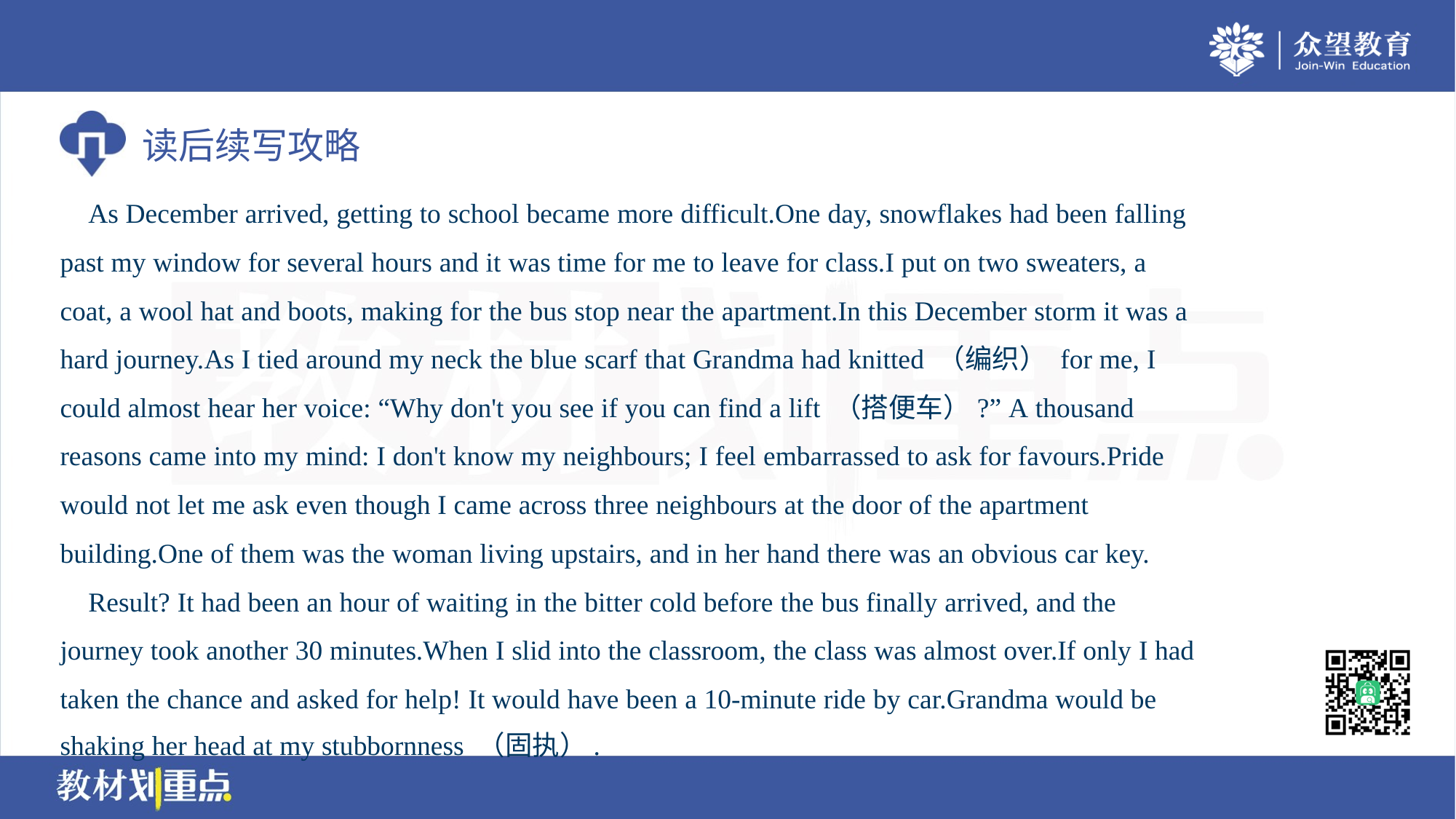

As December arrived, getting to school became more difficult.One day, snowflakes had been falling
past my window for several hours and it was time for me to leave for class.I put on two sweaters, a
coat, a wool hat and boots, making for the bus stop near the apartment.In this December storm it was a
hard journey.As I tied around my neck the blue scarf that Grandma had knitted （编织） for me, I
could almost hear her voice: “Why don't you see if you can find a lift （搭便车）?” A thousand
reasons came into my mind: I don't know my neighbours; I feel embarrassed to ask for favours.Pride
would not let me ask even though I came across three neighbours at the door of the apartment
building.One of them was the woman living upstairs, and in her hand there was an obvious car key.
    Result? It had been an hour of waiting in the bitter cold before the bus finally arrived, and the
journey took another 30 minutes.When I slid into the classroom, the class was almost over.If only I had
taken the chance and asked for help! It would have been a 10-minute ride by car.Grandma would be
shaking her head at my stubbornness （固执）.